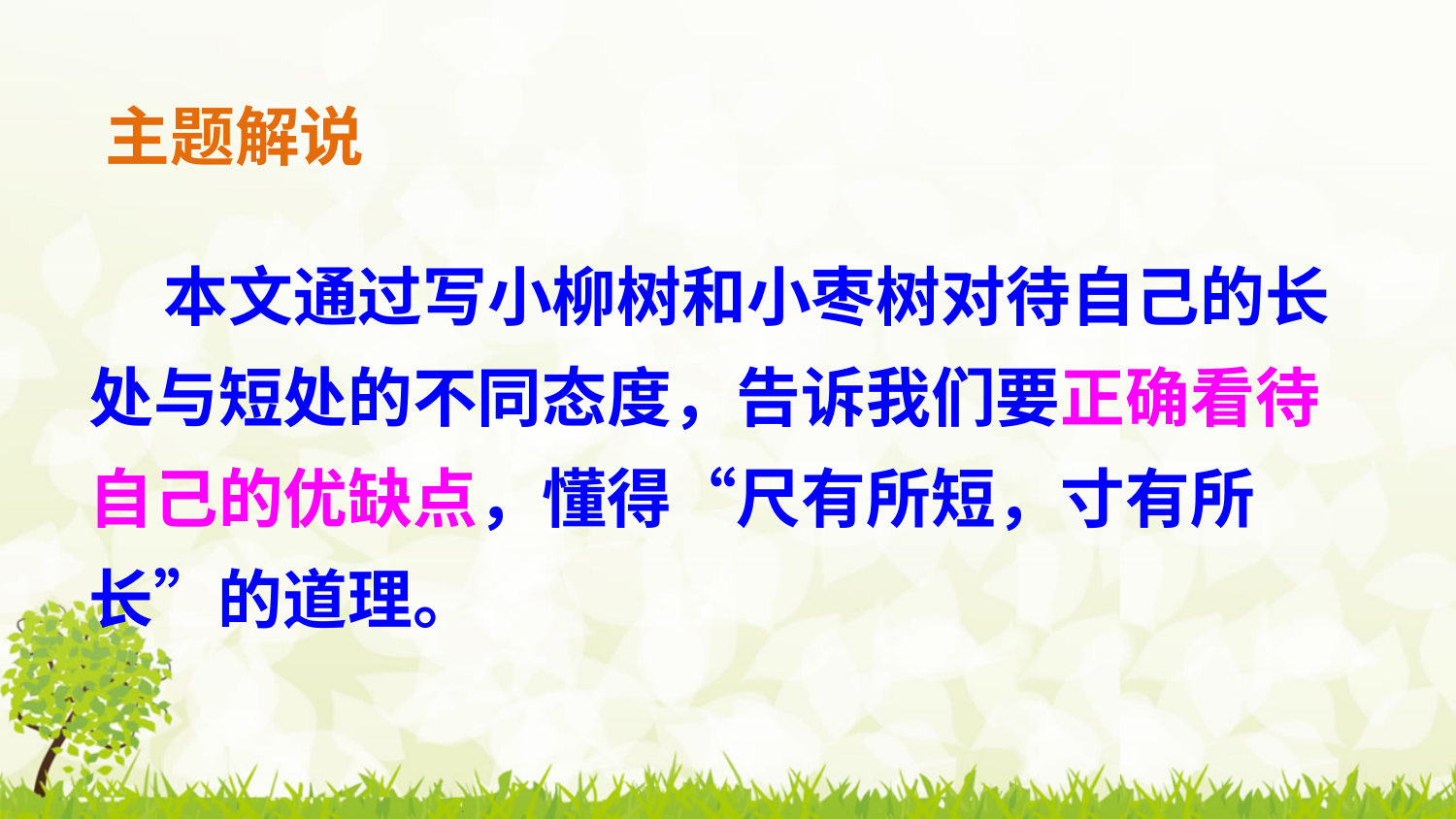

主题解说
    本文通过写小柳树和小枣树对待自己的长处与短处的不同态度，告诉我们要正确看待自己的优缺点，懂得“尺有所短，寸有所长”的道理。